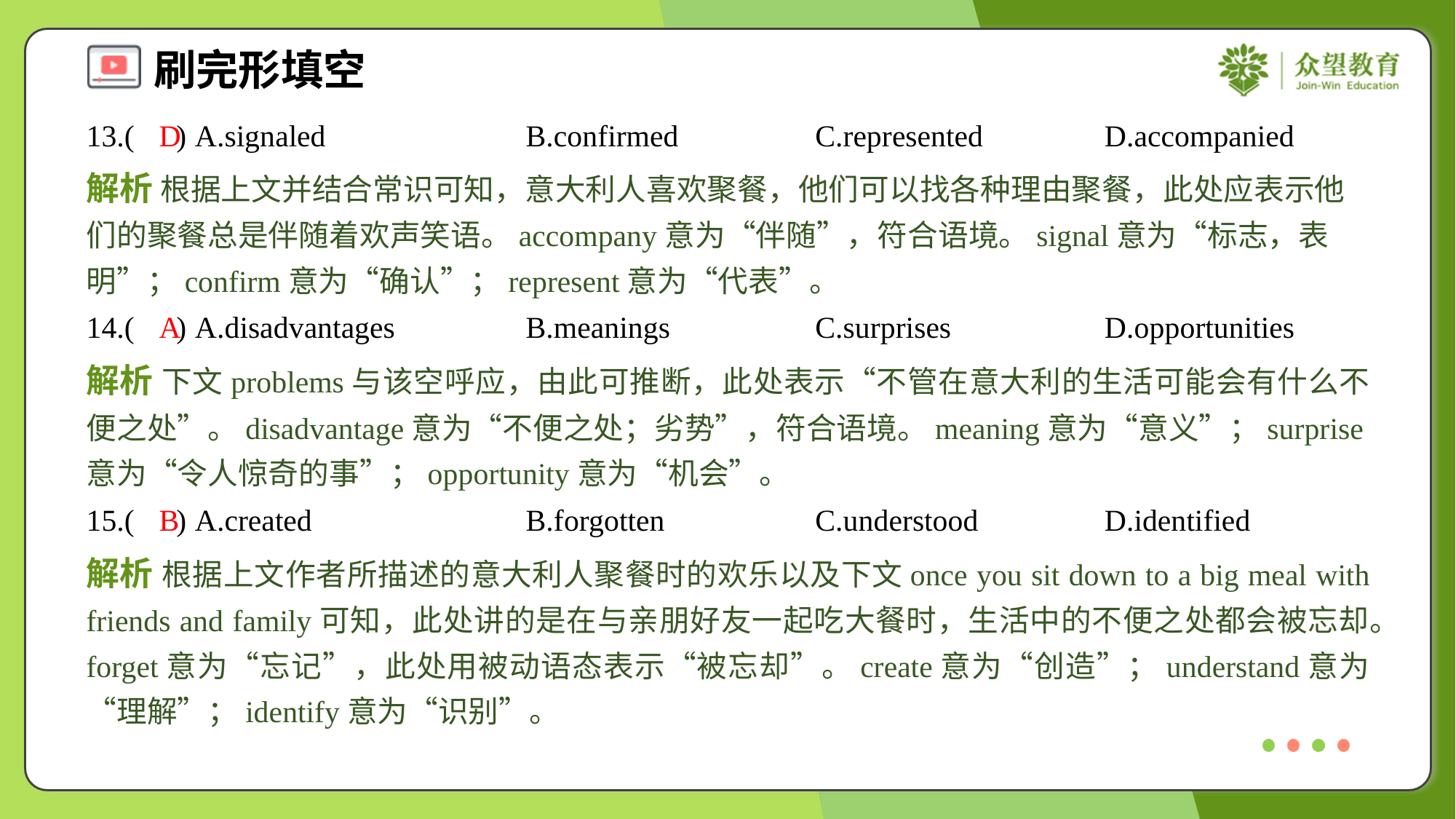

13.(     ) A.signaled	B.confirmed	C.represented	D.accompanied
D
解析 根据上文并结合常识可知，意大利人喜欢聚餐，他们可以找各种理由聚餐，此处应表示他们的聚餐总是伴随着欢声笑语。accompany意为“伴随”，符合语境。signal意为“标志，表明”；confirm意为“确认”；represent意为“代表”。
14.(     ) A.disadvantages	B.meanings	C.surprises	D.opportunities
A
解析 下文problems与该空呼应，由此可推断，此处表示“不管在意大利的生活可能会有什么不便之处”。disadvantage意为“不便之处；劣势”，符合语境。meaning意为“意义”；surprise意为“令人惊奇的事”；opportunity意为“机会”。
15.(     ) A.created	B.forgotten	C.understood	D.identified
B
解析 根据上文作者所描述的意大利人聚餐时的欢乐以及下文once you sit down to a big meal with friends and family可知，此处讲的是在与亲朋好友一起吃大餐时，生活中的不便之处都会被忘却。forget意为“忘记”，此处用被动语态表示“被忘却”。create意为“创造”；understand意为“理解”；identify意为“识别”。